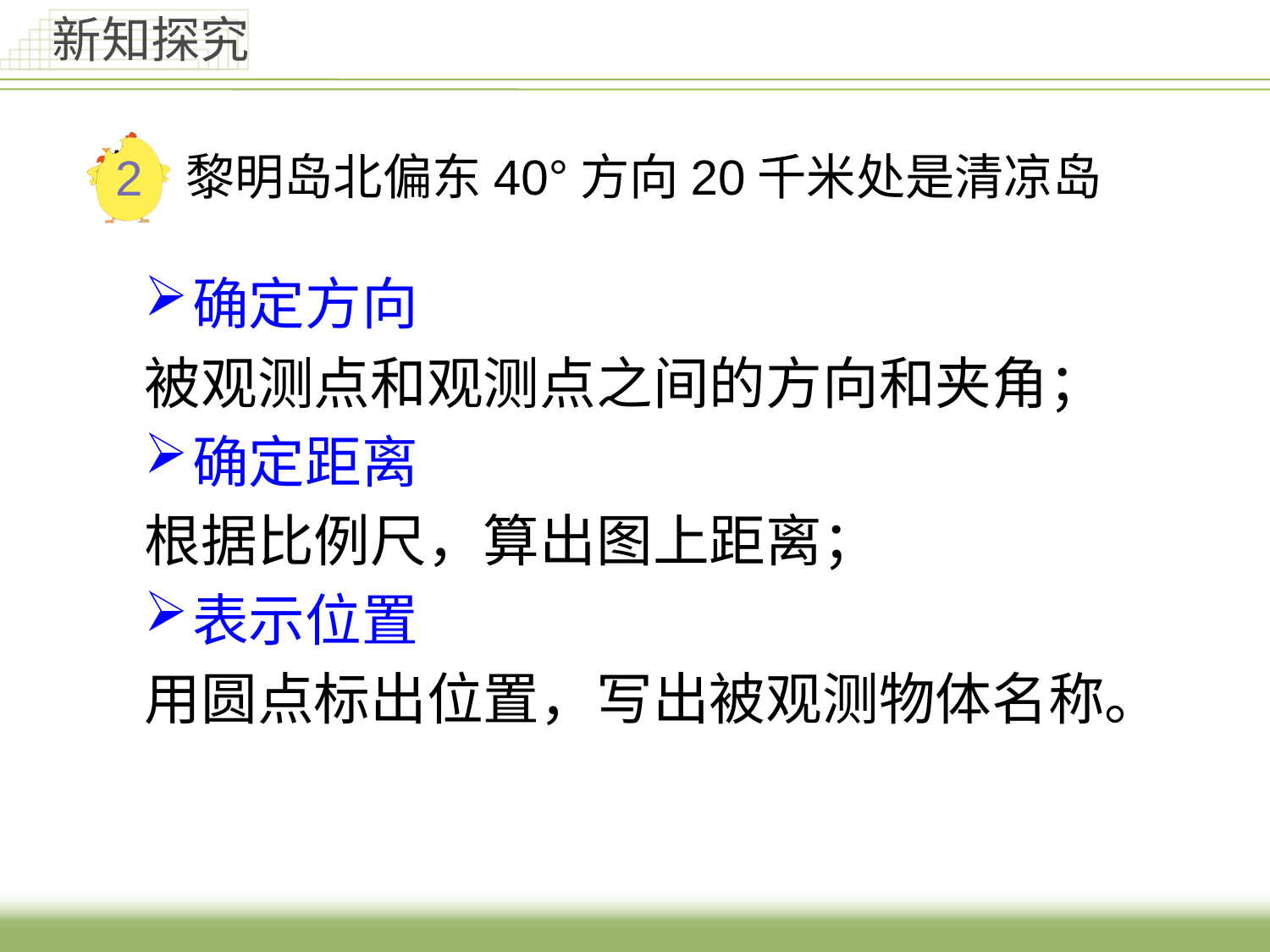

新知探究
# 黎明岛北偏东40°方向20千米处是清凉岛
2
确定方向
被观测点和观测点之间的方向和夹角；
确定距离
根据比例尺，算出图上距离；
表示位置
用圆点标出位置，写出被观测物体名称。